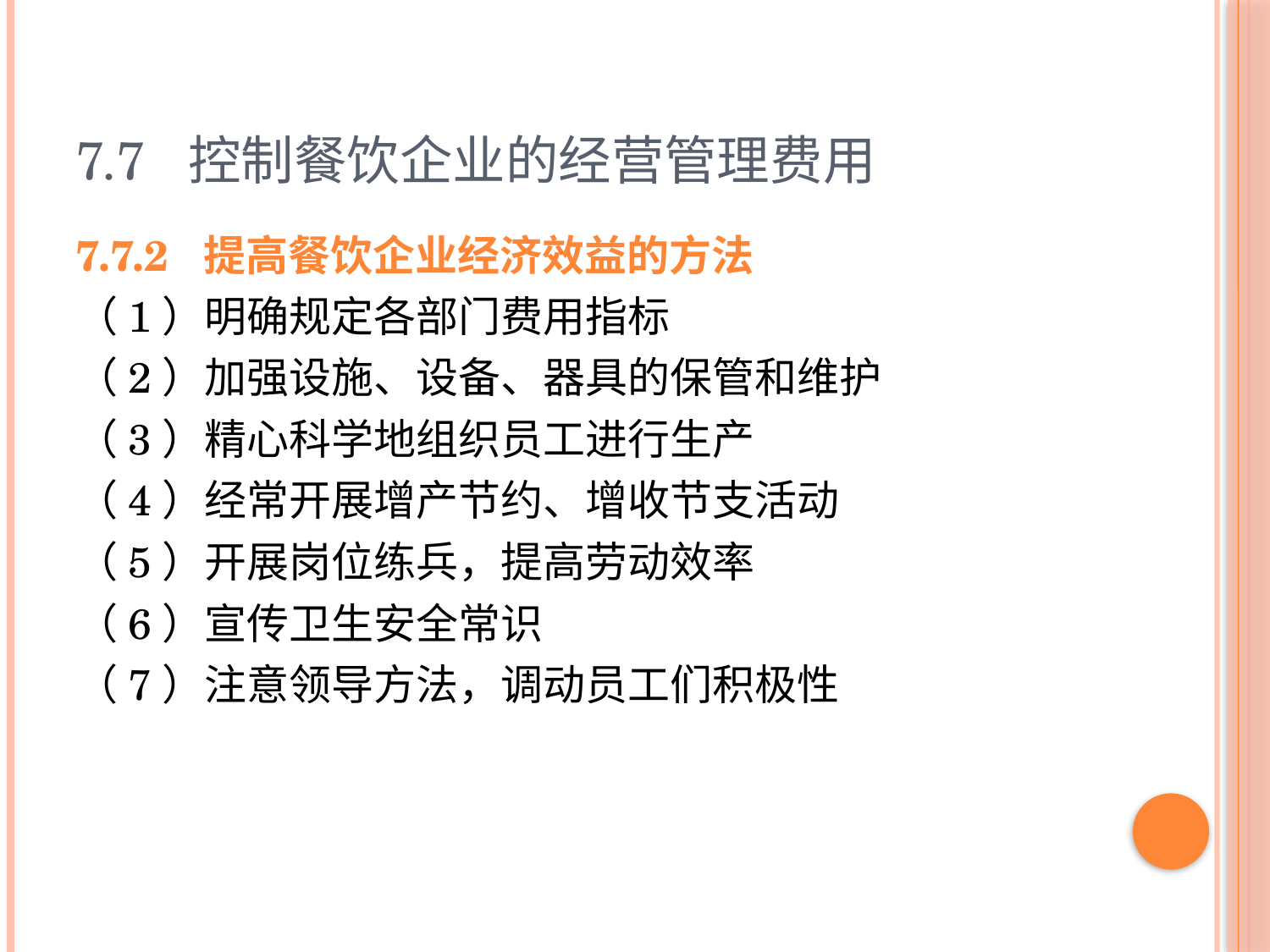

# 7.7  控制餐饮企业的经营管理费用
7.7.2  提高餐饮企业经济效益的方法
（1）明确规定各部门费用指标
（2）加强设施、设备、器具的保管和维护
（3）精心科学地组织员工进行生产
（4）经常开展增产节约、增收节支活动
（5）开展岗位练兵，提高劳动效率
（6）宣传卫生安全常识
（7）注意领导方法，调动员工们积极性